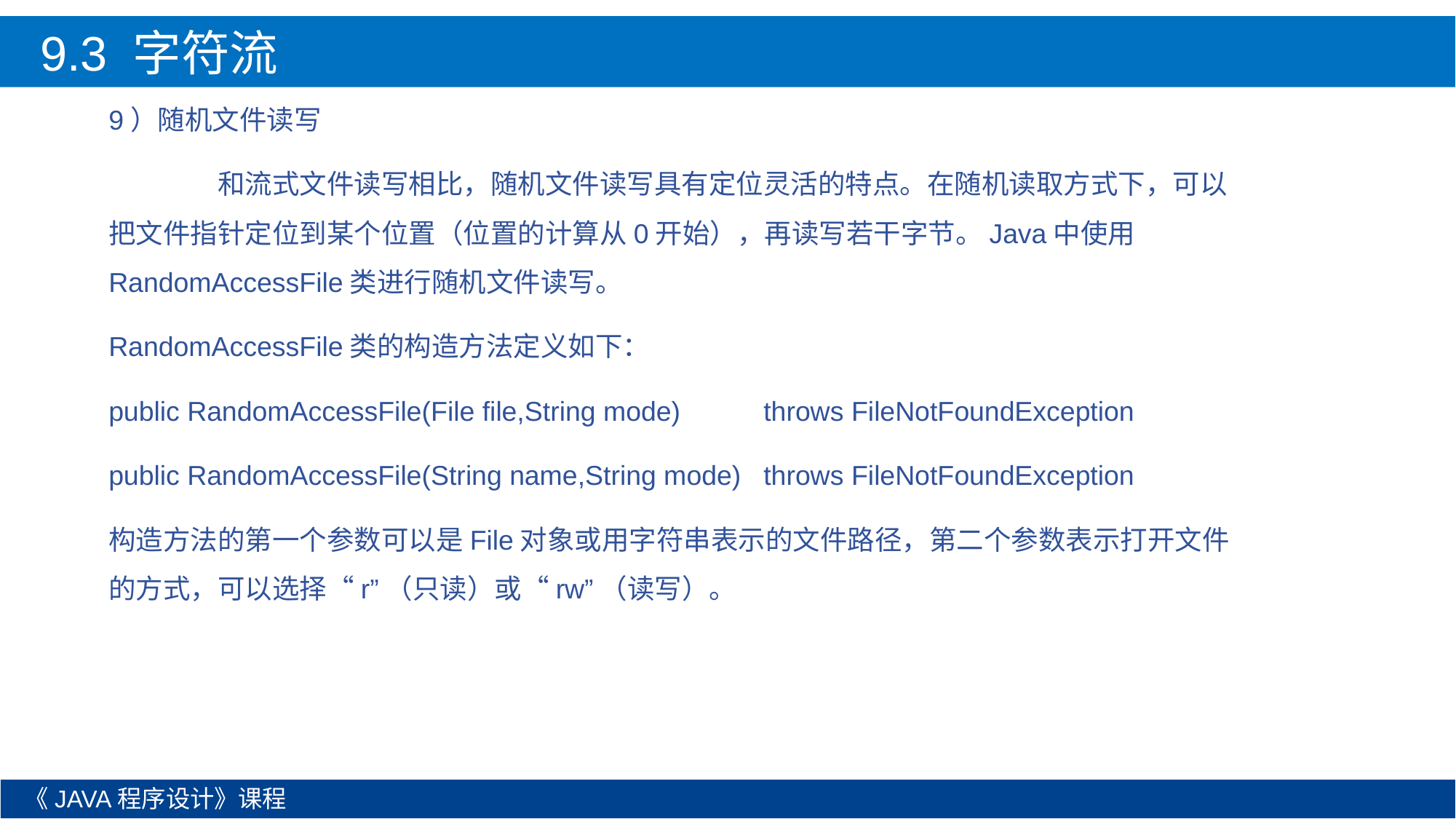

9.3 字符流
9）随机文件读写
	和流式文件读写相比，随机文件读写具有定位灵活的特点。在随机读取方式下，可以把文件指针定位到某个位置（位置的计算从0开始），再读写若干字节。Java中使用RandomAccessFile类进行随机文件读写。
RandomAccessFile类的构造方法定义如下：
public RandomAccessFile(File file,String mode) 	throws FileNotFoundException
public RandomAccessFile(String name,String mode) 	throws FileNotFoundException
构造方法的第一个参数可以是File对象或用字符串表示的文件路径，第二个参数表示打开文件的方式，可以选择“r”（只读）或“rw”（读写）。
《JAVA程序设计》课程